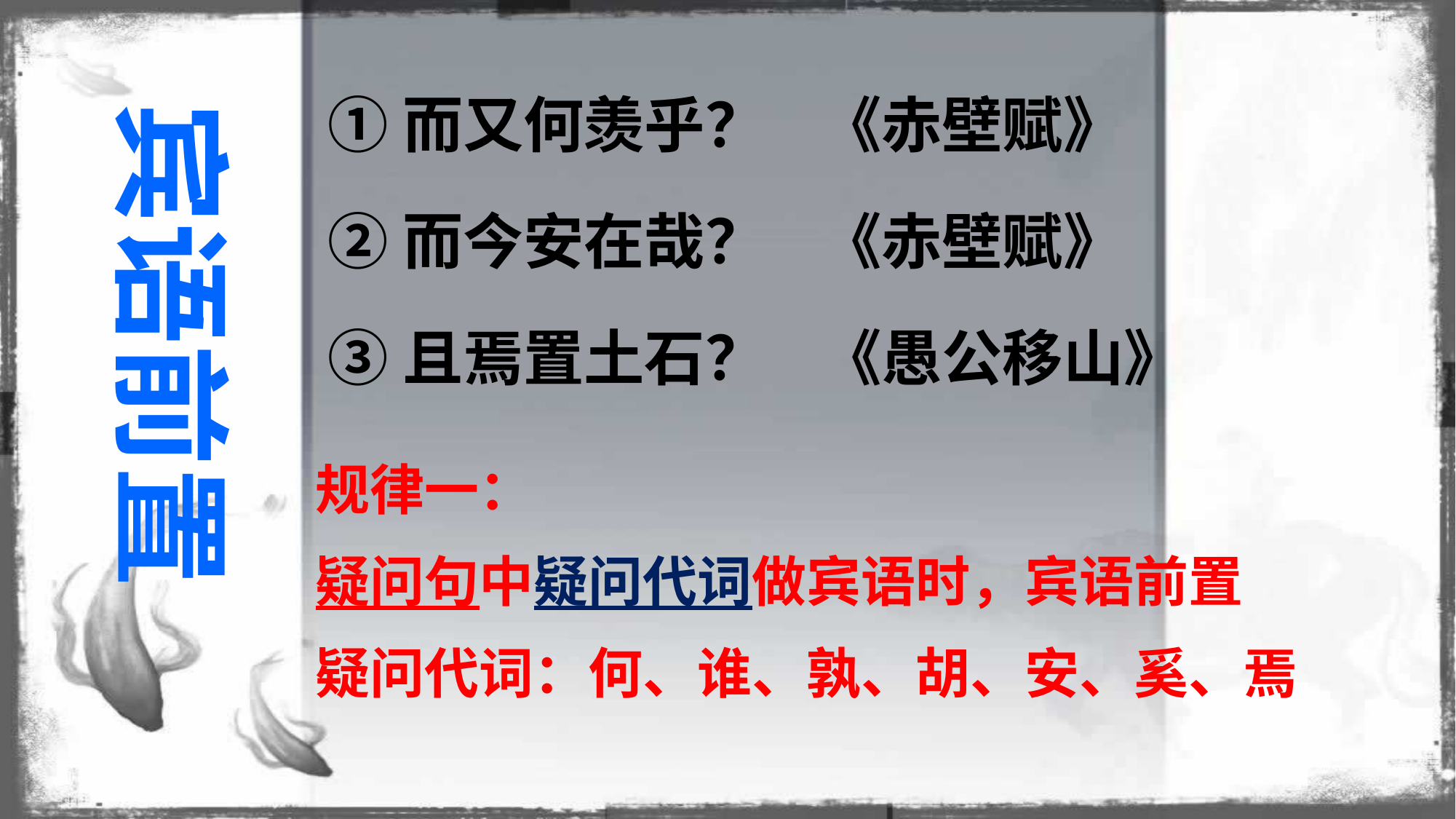

①而又何羡乎？    《赤壁赋》
②而今安在哉？    《赤壁赋》
③且焉置土石？    《愚公移山》
宾语前置
规律一：
疑问句中疑问代词做宾语时，宾语前置
疑问代词：何、谁、孰、胡、安、奚、焉